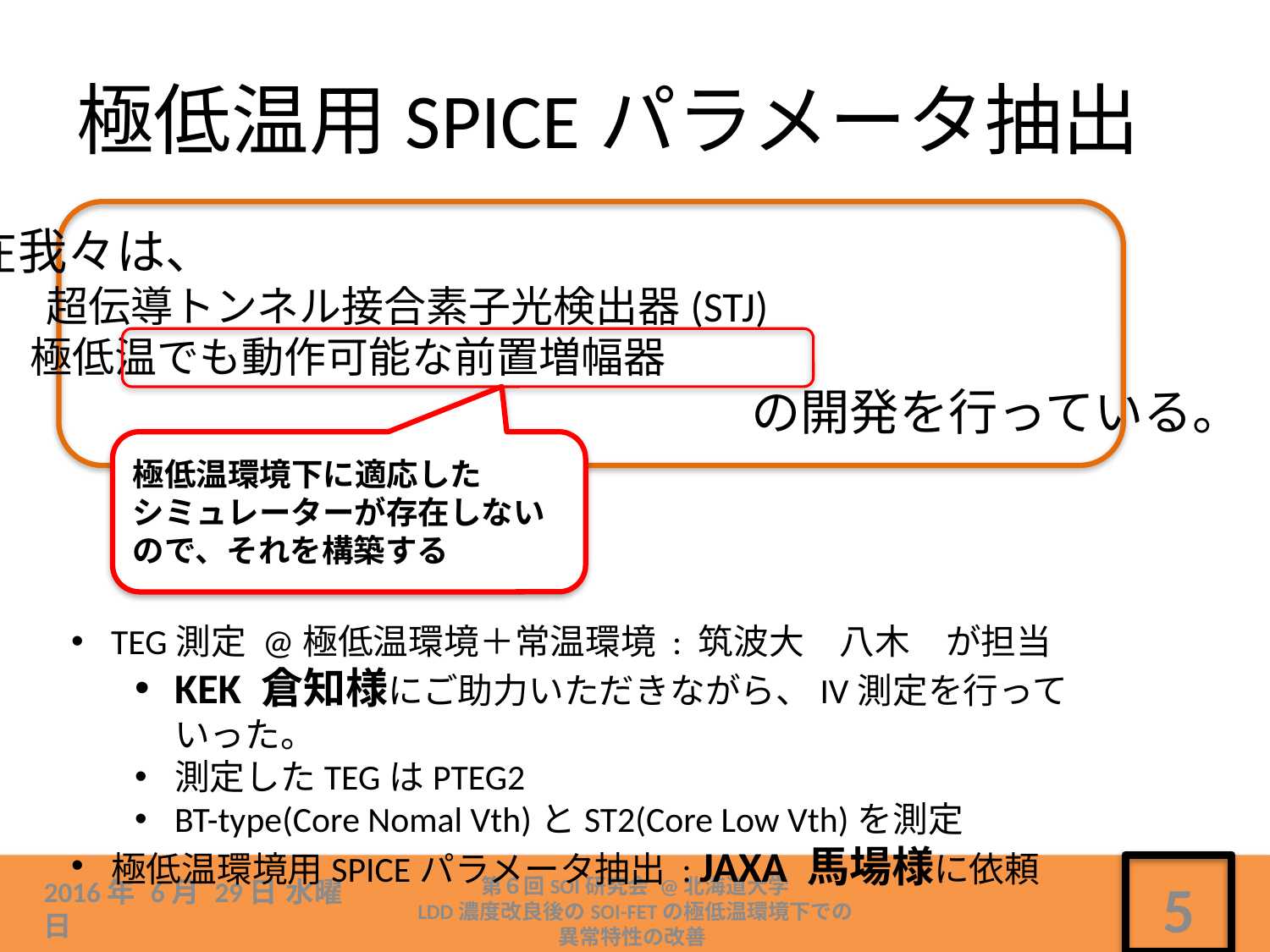

# 極低温用SPICEパラメータ抽出

現在我々は、
超伝導トンネル接合素子光検出器(STJ)
極低温でも動作可能な前置増幅器
　　　　　　　　　　　　　　　　　　　　　　　　の開発を行っている。

極低温環境下に適応した
シミュレーターが存在しないので、それを構築する
TEG測定 @極低温環境＋常温環境 : 筑波大　八木　が担当
KEK 倉知様にご助力いただきながら、IV測定を行っていった。
測定したTEGはPTEG2
BT-type(Core Nomal Vth)とST2(Core Low Vth)を測定
極低温環境用SPICEパラメータ抽出 : JAXA 馬場様に依頼
第６回SOI研究会 @北海道大学
LDD濃度改良後のSOI-FETの極低温環境下での
異常特性の改善
2016年 6月 29日 水曜日
5